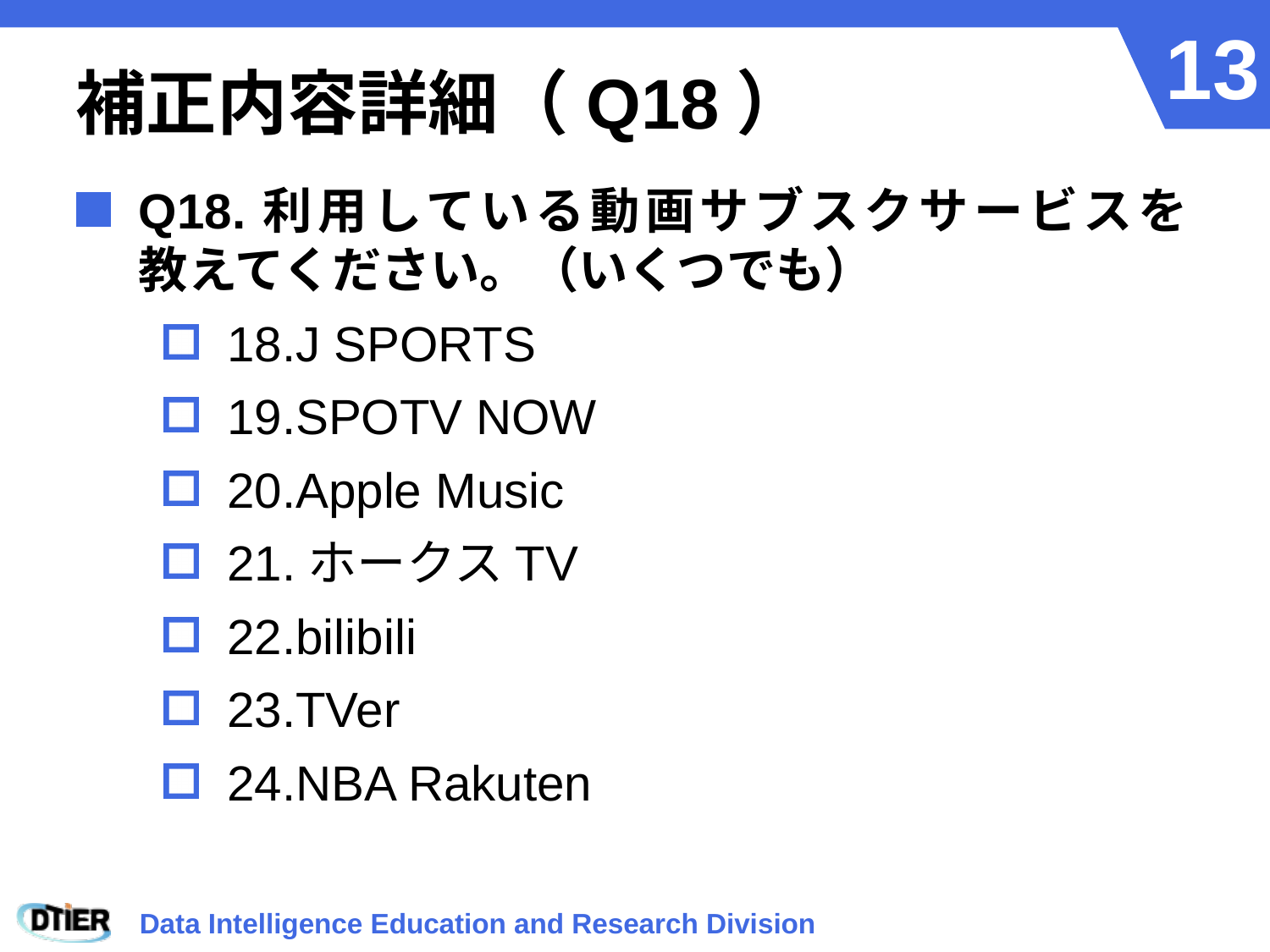

# 補正内容詳細（Q18）
Q18.利用している動画サブスクサービスを
教えてください。（いくつでも）
18.J SPORTS
19.SPOTV NOW
20.Apple Music
21.ホークスTV
22.bilibili
23.TVer
24.NBA Rakuten